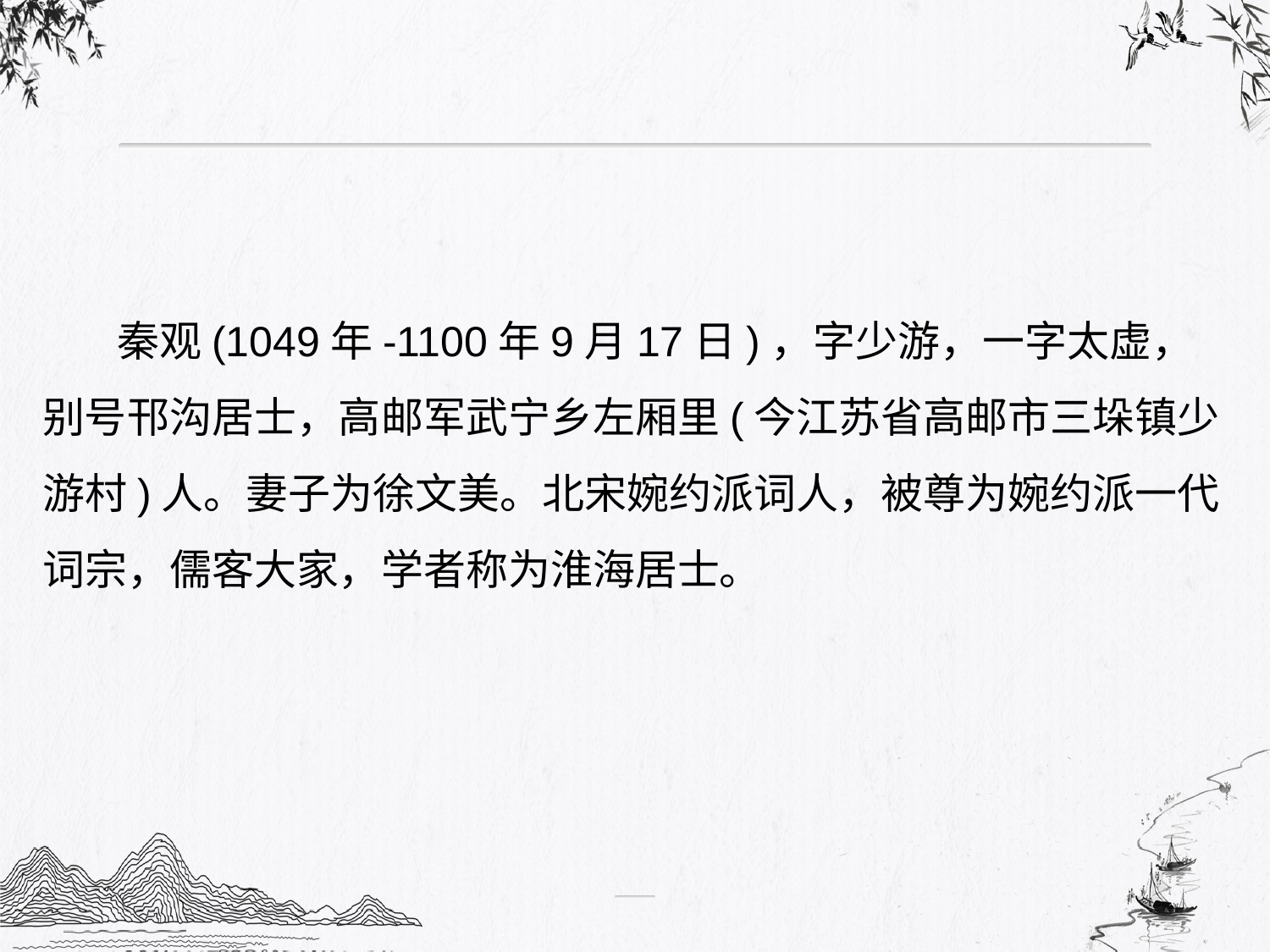

秦观(1049年-1100年9月17日)，字少游，一字太虚，别号邗沟居士，高邮军武宁乡左厢里(今江苏省高邮市三垛镇少游村)人。妻子为徐文美。北宋婉约派词人，被尊为婉约派一代词宗，儒客大家，学者称为淮海居士。